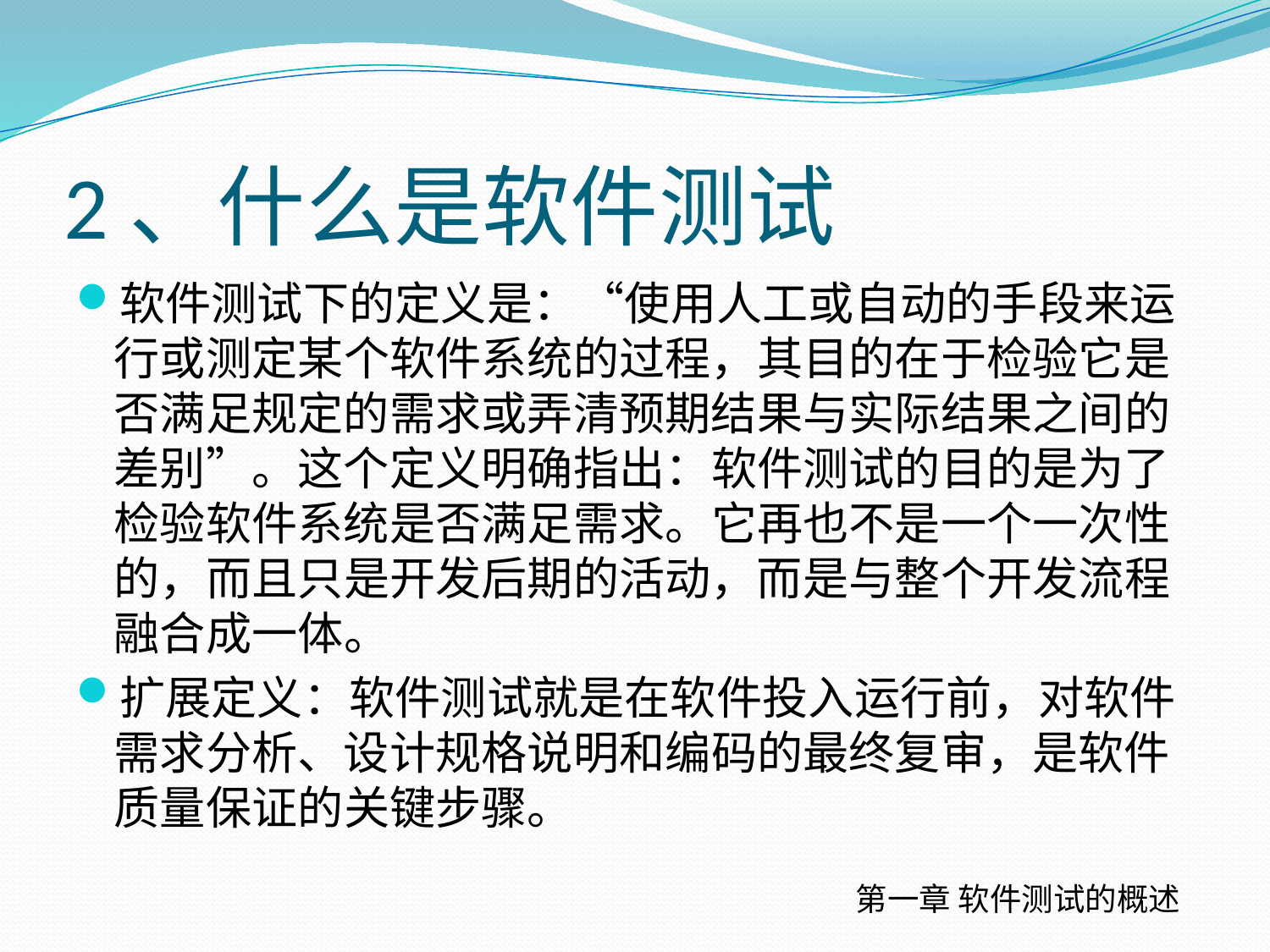

# 2、什么是软件测试
软件测试下的定义是：“使用人工或自动的手段来运行或测定某个软件系统的过程，其目的在于检验它是否满足规定的需求或弄清预期结果与实际结果之间的差别”。这个定义明确指出：软件测试的目的是为了检验软件系统是否满足需求。它再也不是一个一次性的，而且只是开发后期的活动，而是与整个开发流程融合成一体。
扩展定义：软件测试就是在软件投入运行前，对软件需求分析、设计规格说明和编码的最终复审，是软件质量保证的关键步骤。